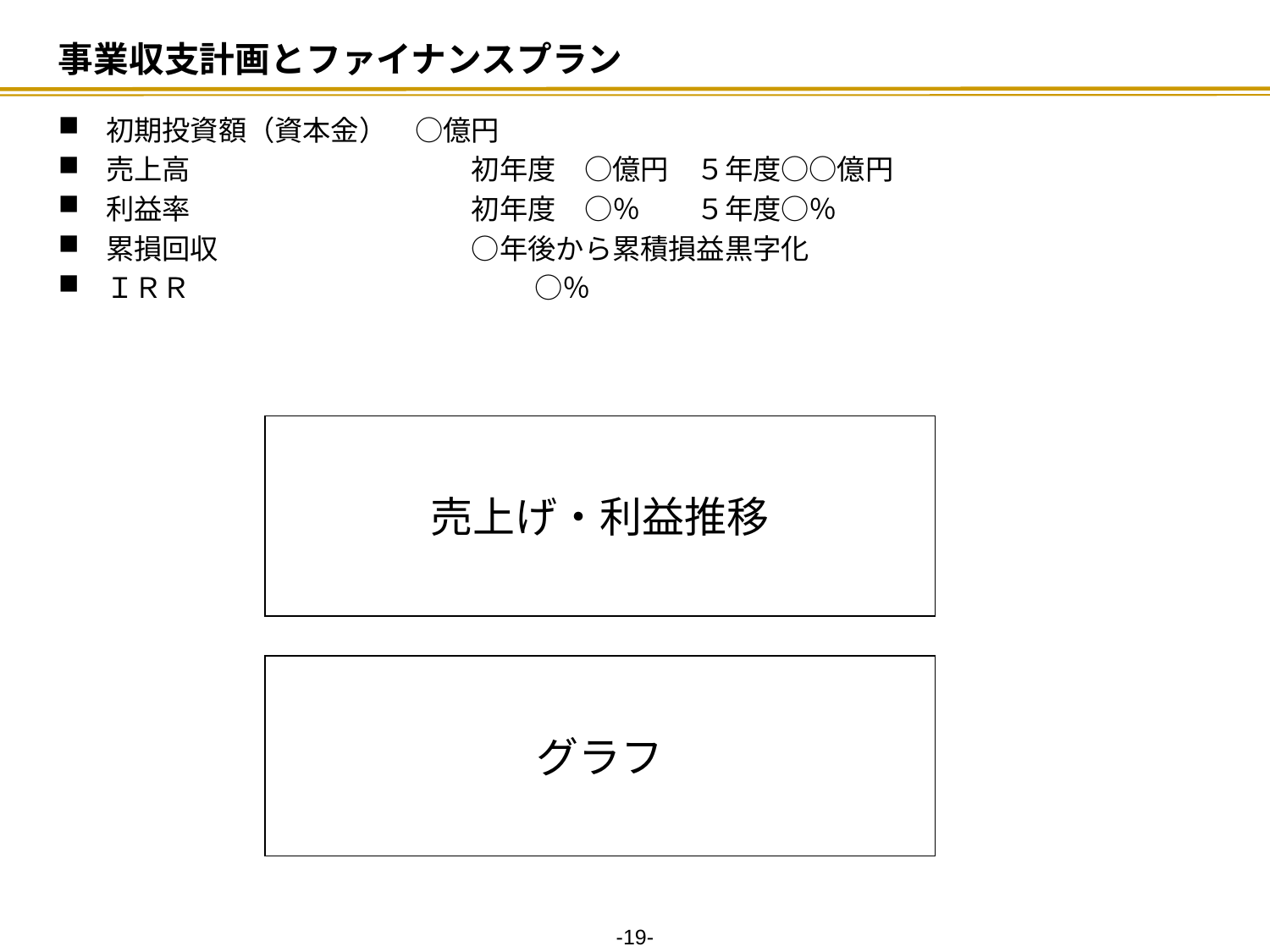

# 事業収支計画とファイナンスプラン
初期投資額（資本金）　○億円
売上高　　　　　　　　　　初年度　○億円　５年度○○億円
利益率　　　　　　　　　　初年度　○％　　５年度○％
累損回収　　　　　　　　　○年後から累積損益黒字化
ＩＲＲ　　　　　　　　　　　　 ○％
売上げ・利益推移
グラフ

-19-